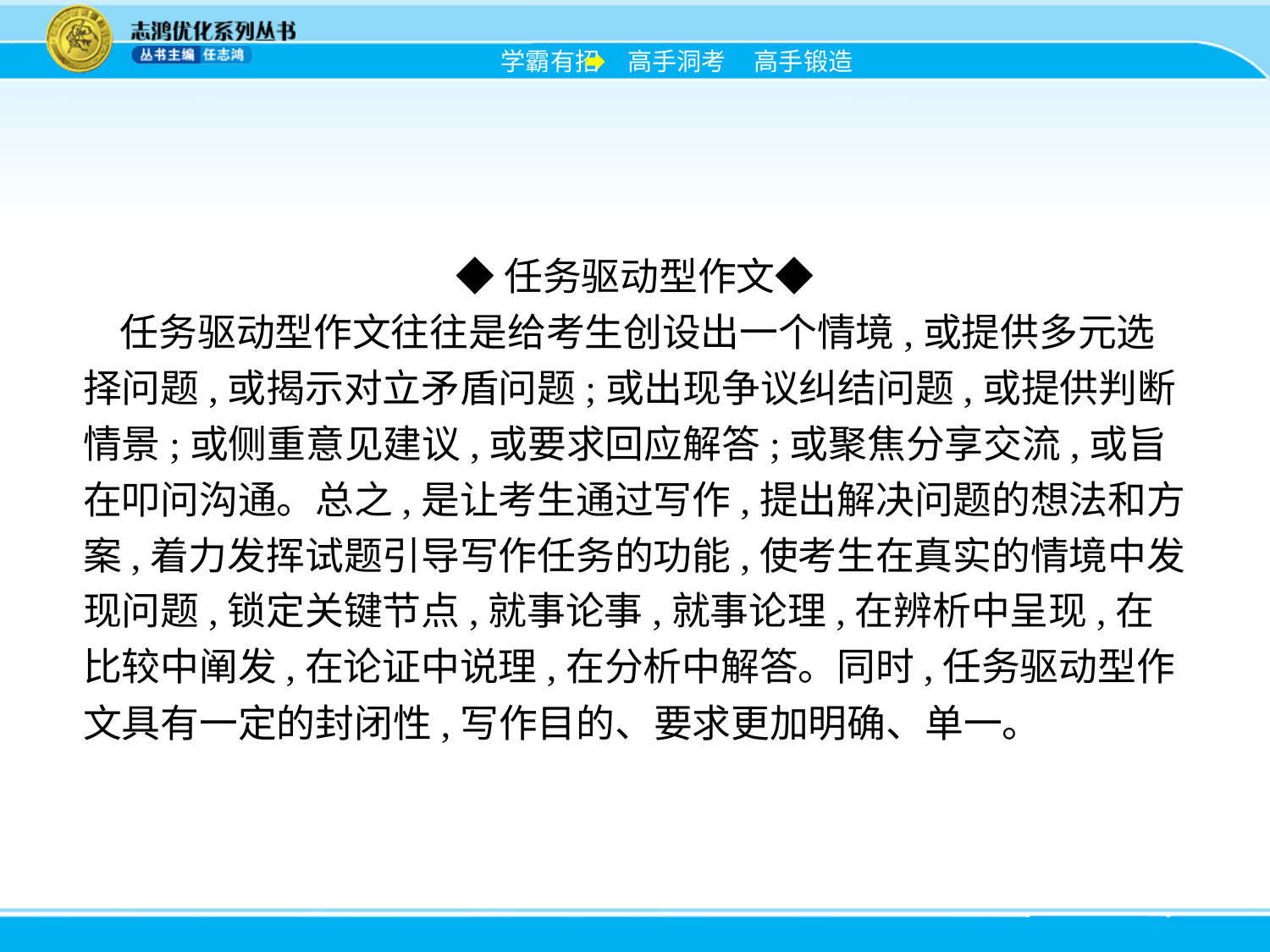

◆任务驱动型作文◆
任务驱动型作文往往是给考生创设出一个情境,或提供多元选择问题,或揭示对立矛盾问题;或出现争议纠结问题,或提供判断情景;或侧重意见建议,或要求回应解答;或聚焦分享交流,或旨在叩问沟通。总之,是让考生通过写作,提出解决问题的想法和方案,着力发挥试题引导写作任务的功能,使考生在真实的情境中发现问题,锁定关键节点,就事论事,就事论理,在辨析中呈现,在比较中阐发,在论证中说理,在分析中解答。同时,任务驱动型作文具有一定的封闭性,写作目的、要求更加明确、单一。